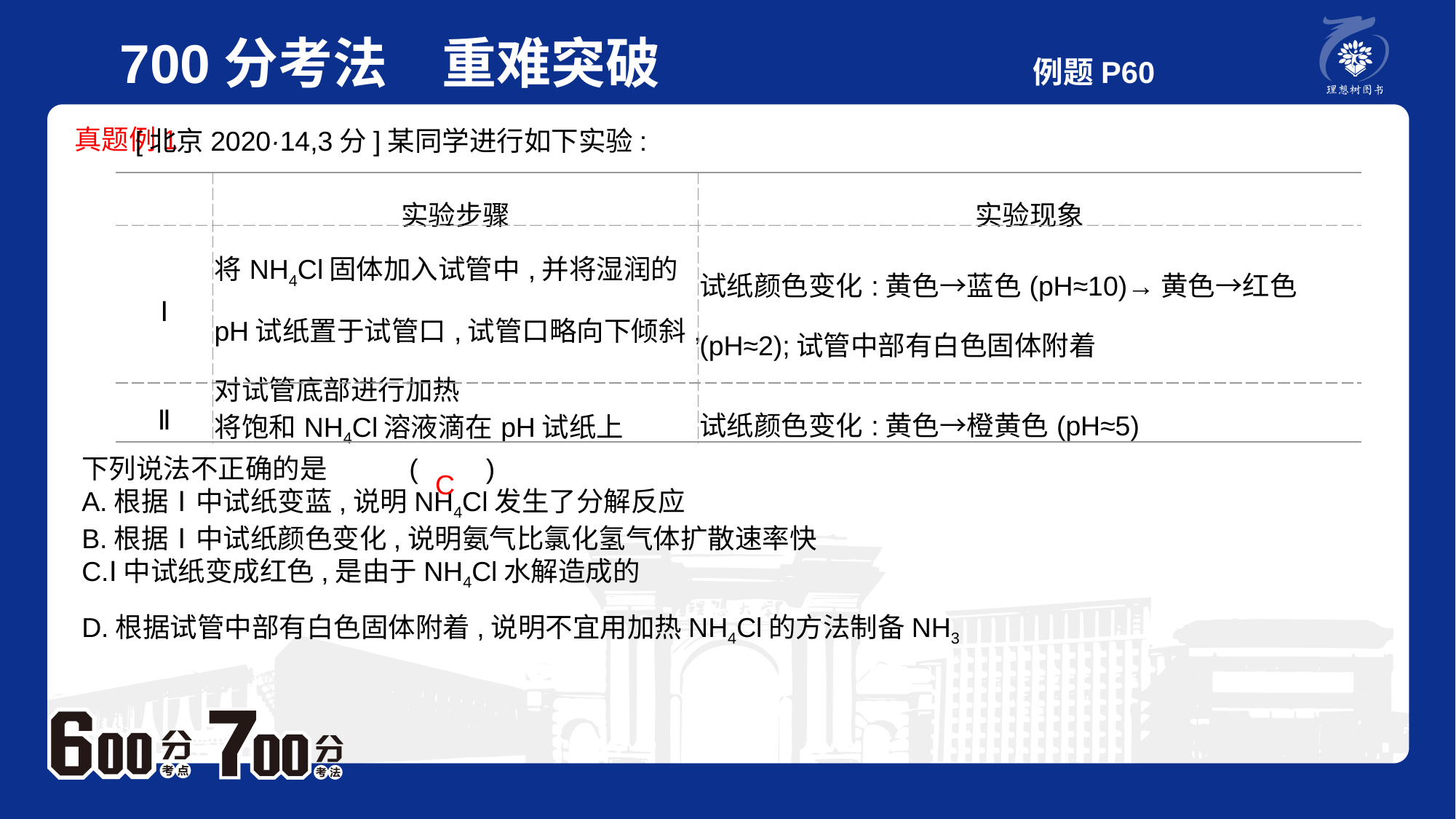

700分考法　重难突破                               例题P60
 真题例1
       [北京2020·14,3分]某同学进行如下实验:

下列说法不正确的是	(　　)A.根据Ⅰ中试纸变蓝,说明NH4Cl发生了分解反应B.根据Ⅰ中试纸颜色变化,说明氨气比氯化氢气体扩散速率快C.Ⅰ中试纸变成红色,是由于NH4Cl水解造成的D.根据试管中部有白色固体附着,说明不宜用加热NH4Cl的方法制备NH3

|  | 实验步骤 | 实验现象 |
| --- | --- | --- |
| Ⅰ | 将NH4Cl固体加入试管中,并将湿润的pH试纸置于试管口,试管口略向下倾斜,对试管底部进行加热 | 试纸颜色变化:黄色→蓝色(pH≈10)→黄色→红色(pH≈2);试管中部有白色固体附着 |
| Ⅱ | 将饱和NH4Cl溶液滴在pH试纸上 | 试纸颜色变化:黄色→橙黄色(pH≈5) |
C